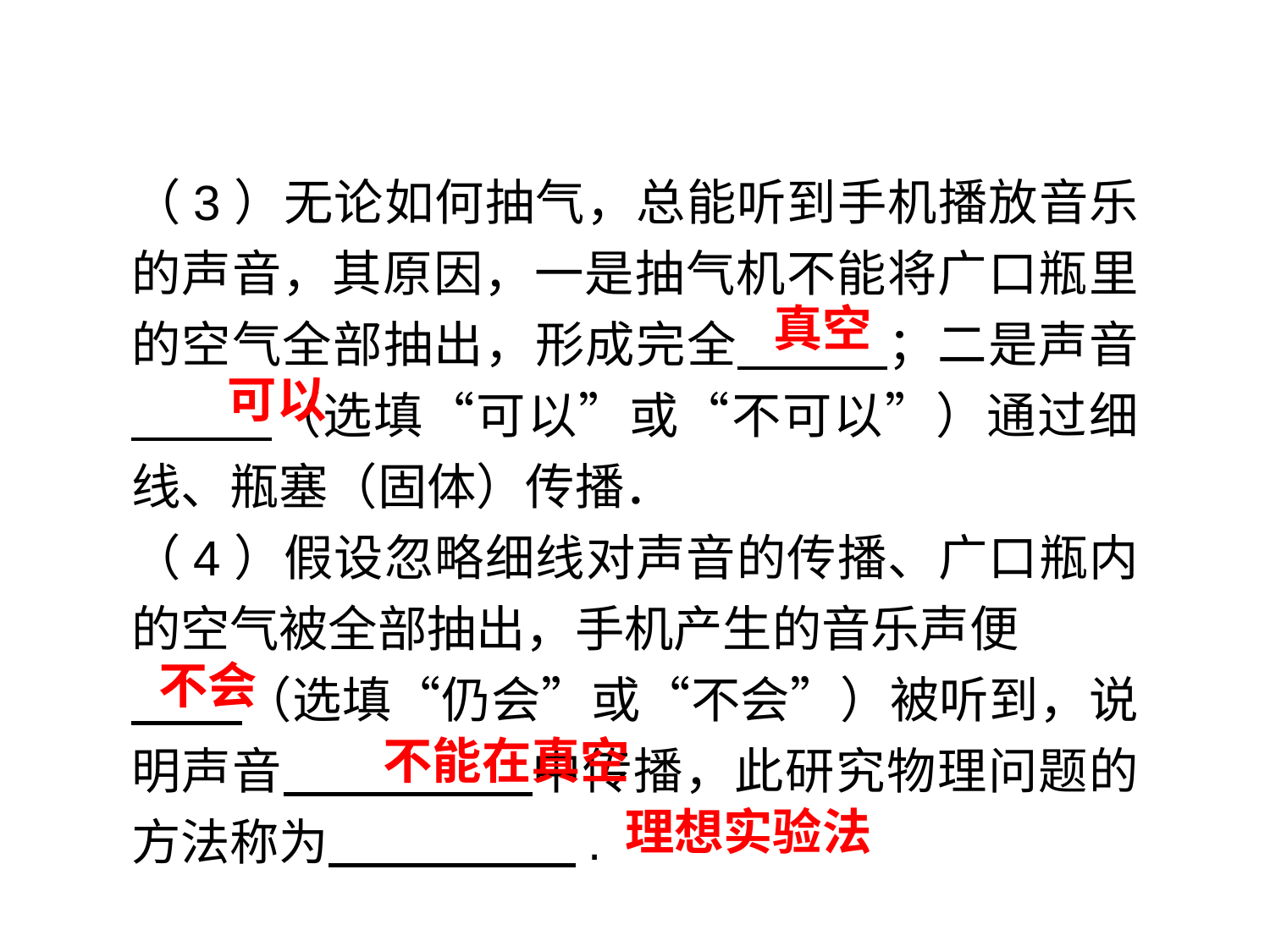

（3）无论如何抽气，总能听到手机播放音乐的声音，其原因，一是抽气机不能将广口瓶里的空气全部抽出，形成完全　   　 ；二是声音　   　（选填“可以”或“不可以”）通过细线、瓶塞（固体）传播．
（4）假设忽略细线对声音的传播、广口瓶内的空气被全部抽出，手机产生的音乐声便
　 　（选填“仍会”或“不会”）被听到，说明声音　            　中传播，此研究物理问题的方法称为　                  .
真空
可以
不会
不能在真空
理想实验法